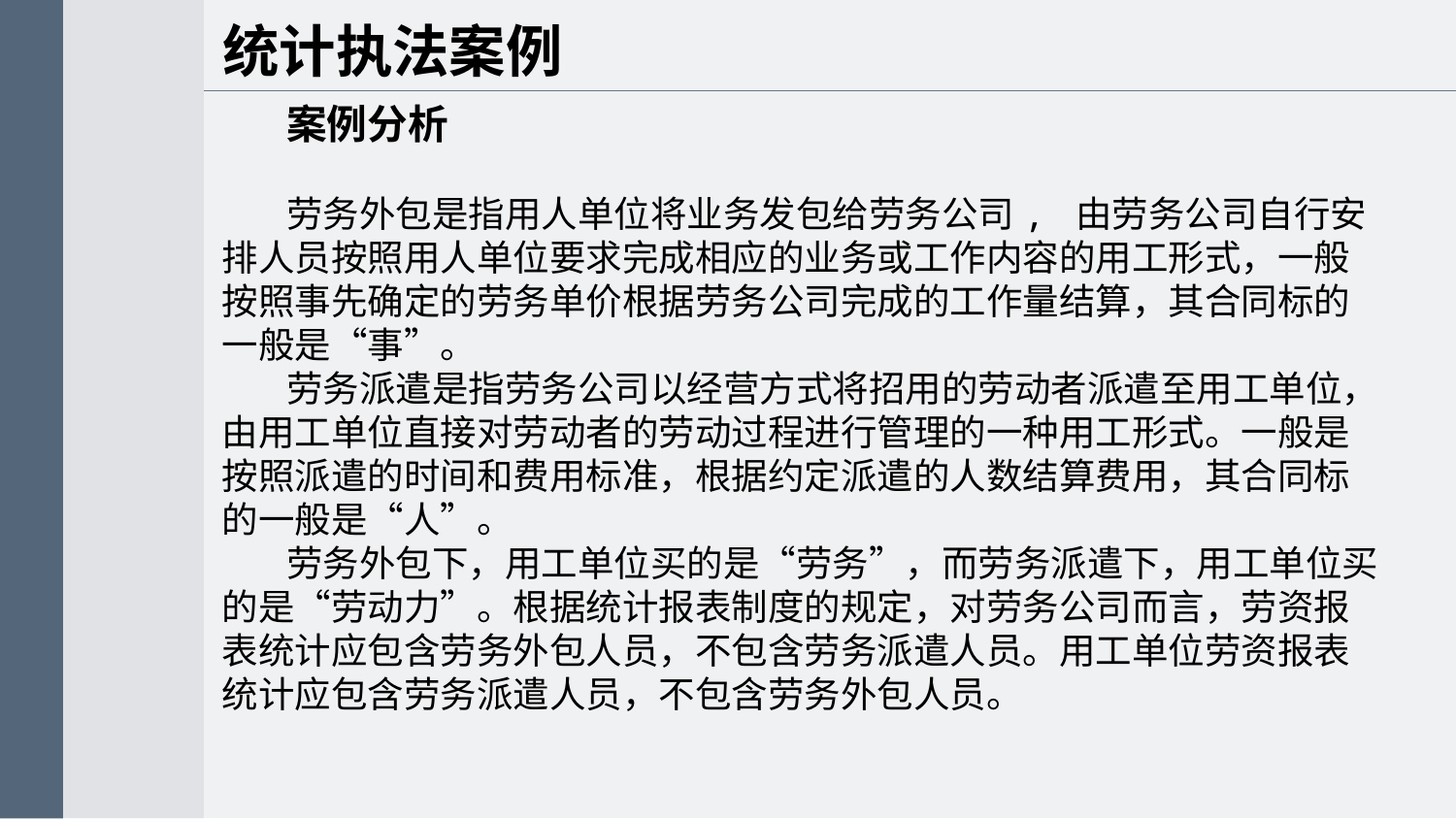

统计执法案例
案例分析

劳务外包是指用人单位将业务发包给劳务公司, 由劳务公司自行安排人员按照用人单位要求完成相应的业务或工作内容的用工形式，一般按照事先确定的劳务单价根据劳务公司完成的工作量结算，其合同标的一般是“事”。
劳务派遣是指劳务公司以经营方式将招用的劳动者派遣至用工单位，由用工单位直接对劳动者的劳动过程进行管理的一种用工形式。一般是按照派遣的时间和费用标准，根据约定派遣的人数结算费用，其合同标的一般是“人”。
劳务外包下，用工单位买的是“劳务”，而劳务派遣下，用工单位买的是“劳动力”。根据统计报表制度的规定，对劳务公司而言，劳资报表统计应包含劳务外包人员，不包含劳务派遣人员。用工单位劳资报表统计应包含劳务派遣人员，不包含劳务外包人员。